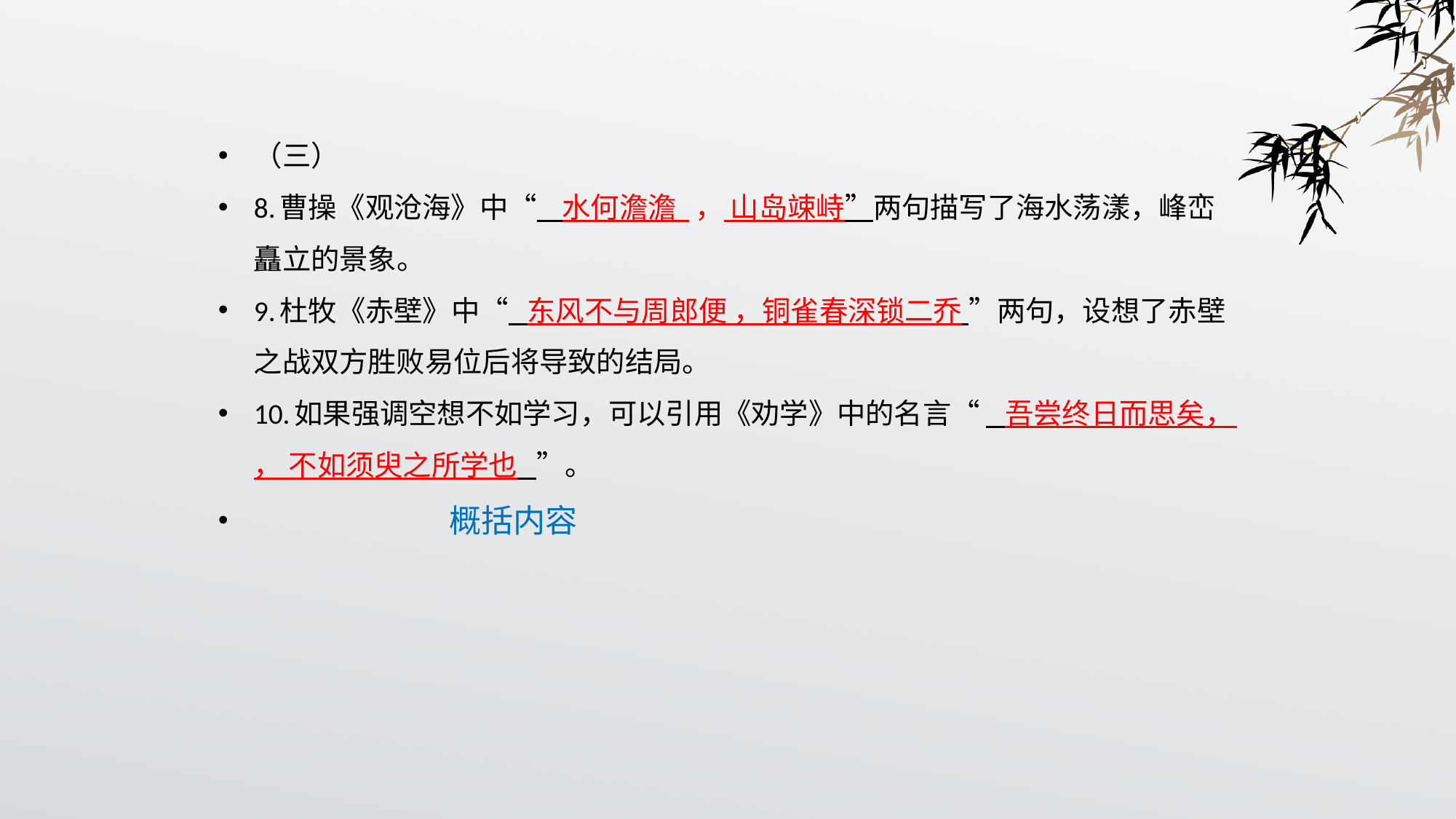

（三）
8.曹操《观沧海》中“    水何澹澹   ， 山岛竦峙”两句描写了海水荡漾，峰峦矗立的景象。
9.杜牧《赤壁》中“   东风不与周郎便 ，铜雀春深锁二乔 ”两句，设想了赤壁之战双方胜败易位后将导致的结局。
10.如果强调空想不如学习，可以引用《劝学》中的名言“    吾尝终日而思矣， ， 不如须臾之所学也   ”。
                              概括内容